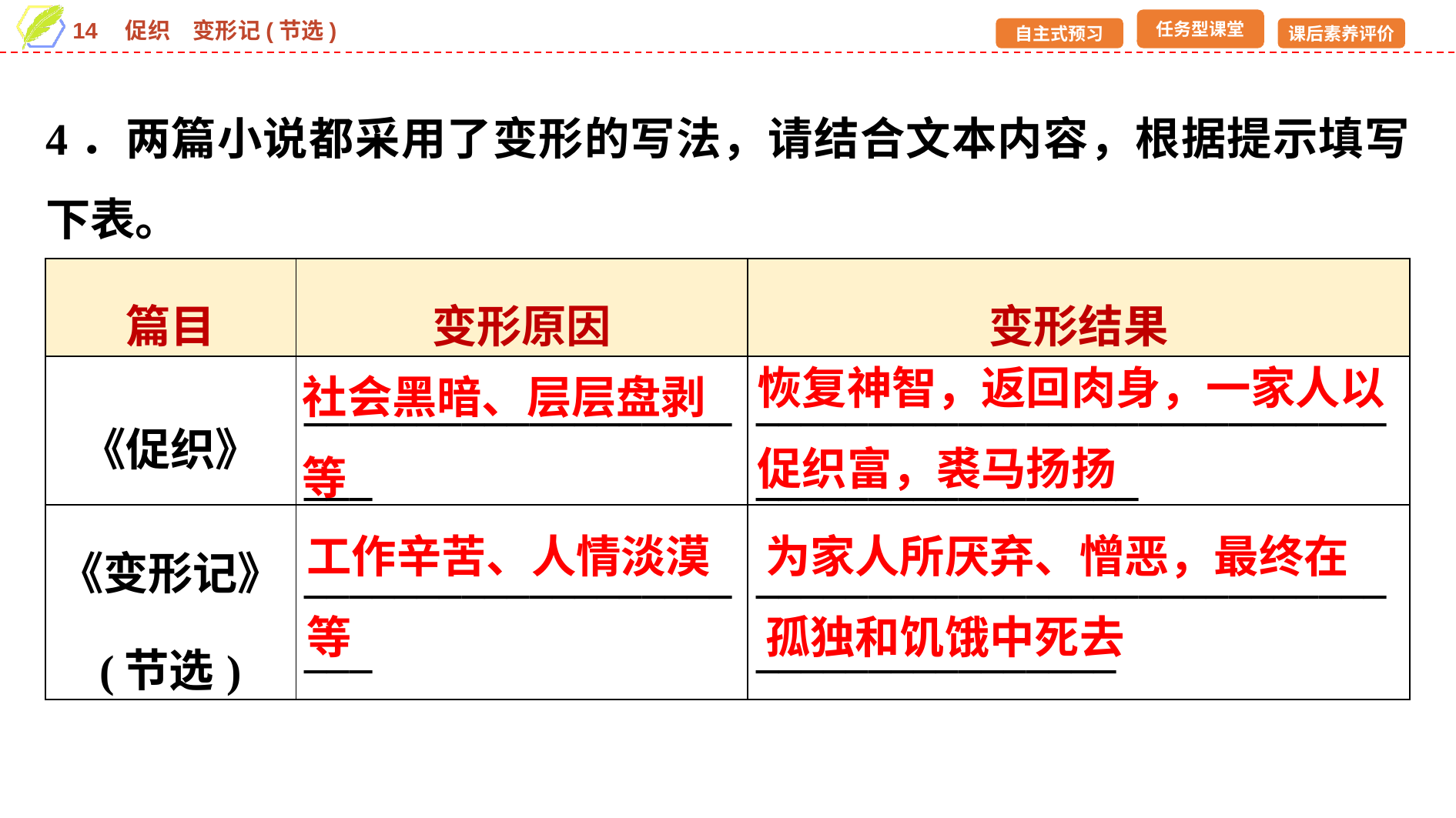

4．两篇小说都采用了变形的写法，请结合文本内容，根据提示填写下表。
| 篇目 | 变形原因 | 变形结果 |
| --- | --- | --- |
| 《促织》 | \_\_\_\_\_\_\_\_\_\_\_\_\_\_\_\_\_\_\_\_\_\_ | \_\_\_\_\_\_\_\_\_\_\_\_\_\_\_\_\_\_\_\_\_\_\_\_\_\_\_\_\_\_\_\_\_\_\_\_\_\_\_\_\_\_\_\_\_ |
| 《变形记》 (节选) | \_\_\_\_\_\_\_\_\_\_\_\_\_\_\_\_\_\_\_\_\_\_ | \_\_\_\_\_\_\_\_\_\_\_\_\_\_\_\_\_\_\_\_\_\_\_\_\_\_\_\_\_\_\_\_\_\_\_\_\_\_\_\_\_\_\_\_ |
恢复神智，返回肉身，一家人以促织富，裘马扬扬
社会黑暗、层层盘剥等
工作辛苦、人情淡漠等
为家人所厌弃、憎恶，最终在孤独和饥饿中死去